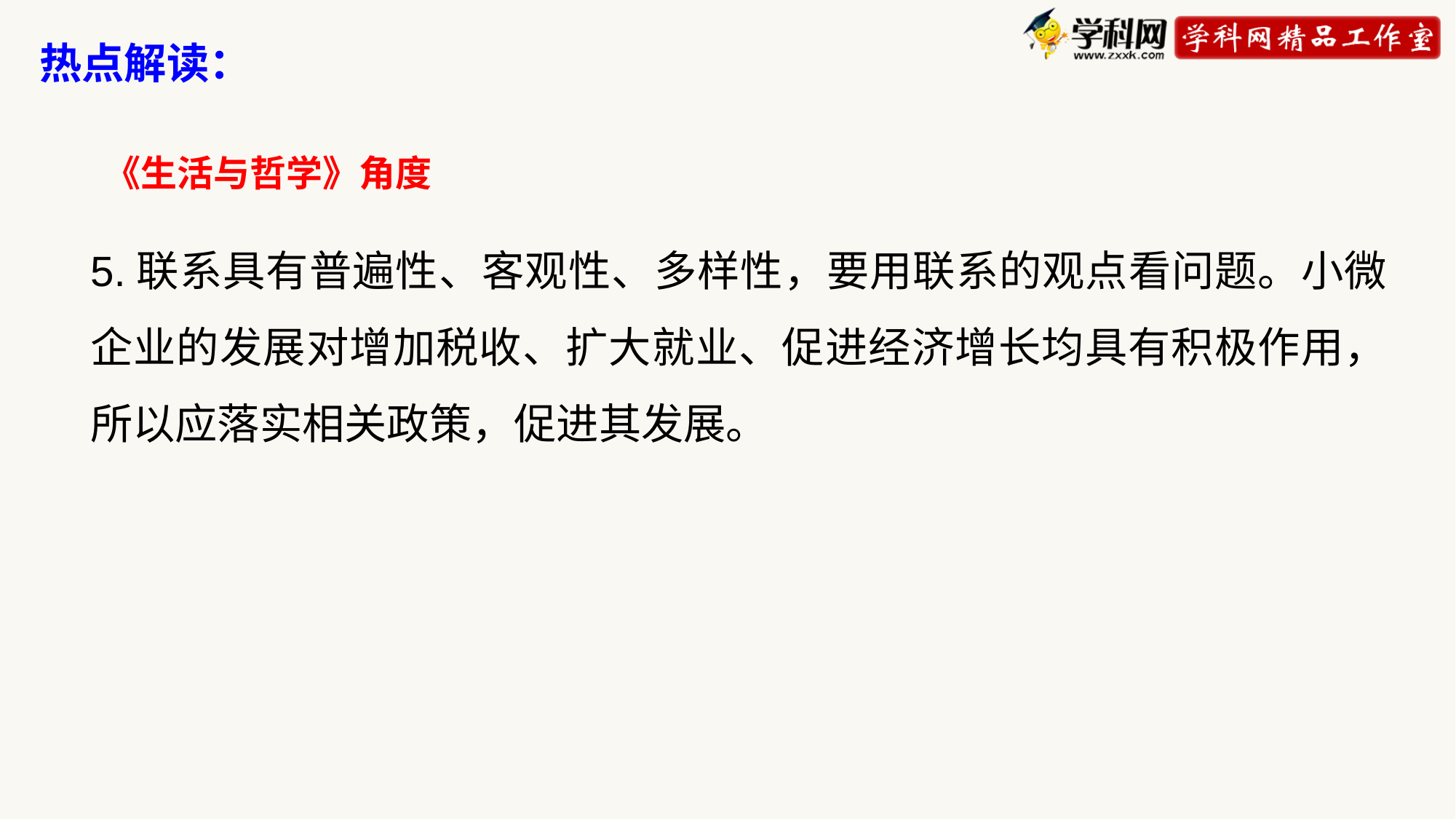

热点解读：
《生活与哲学》角度
5.联系具有普遍性、客观性、多样性，要用联系的观点看问题。小微企业的发展对增加税收、扩大就业、促进经济增长均具有积极作用，所以应落实相关政策，促进其发展。